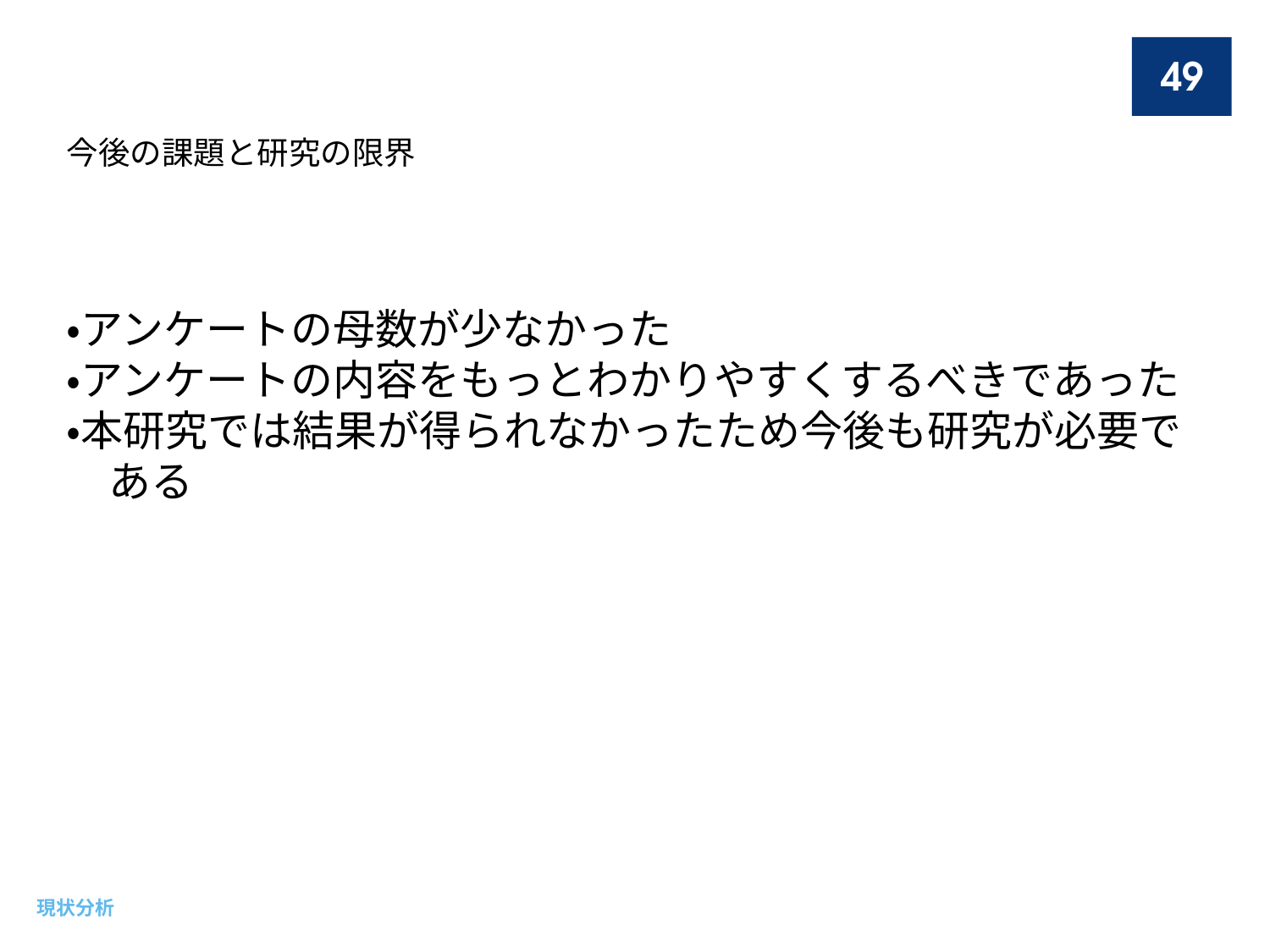

49
今後の課題と研究の限界
・アンケートの母数が少なかった
・アンケートの内容をもっとわかりやすくするべきであった
・本研究では結果が得られなかったため今後も研究が必要で
　ある
現状分析